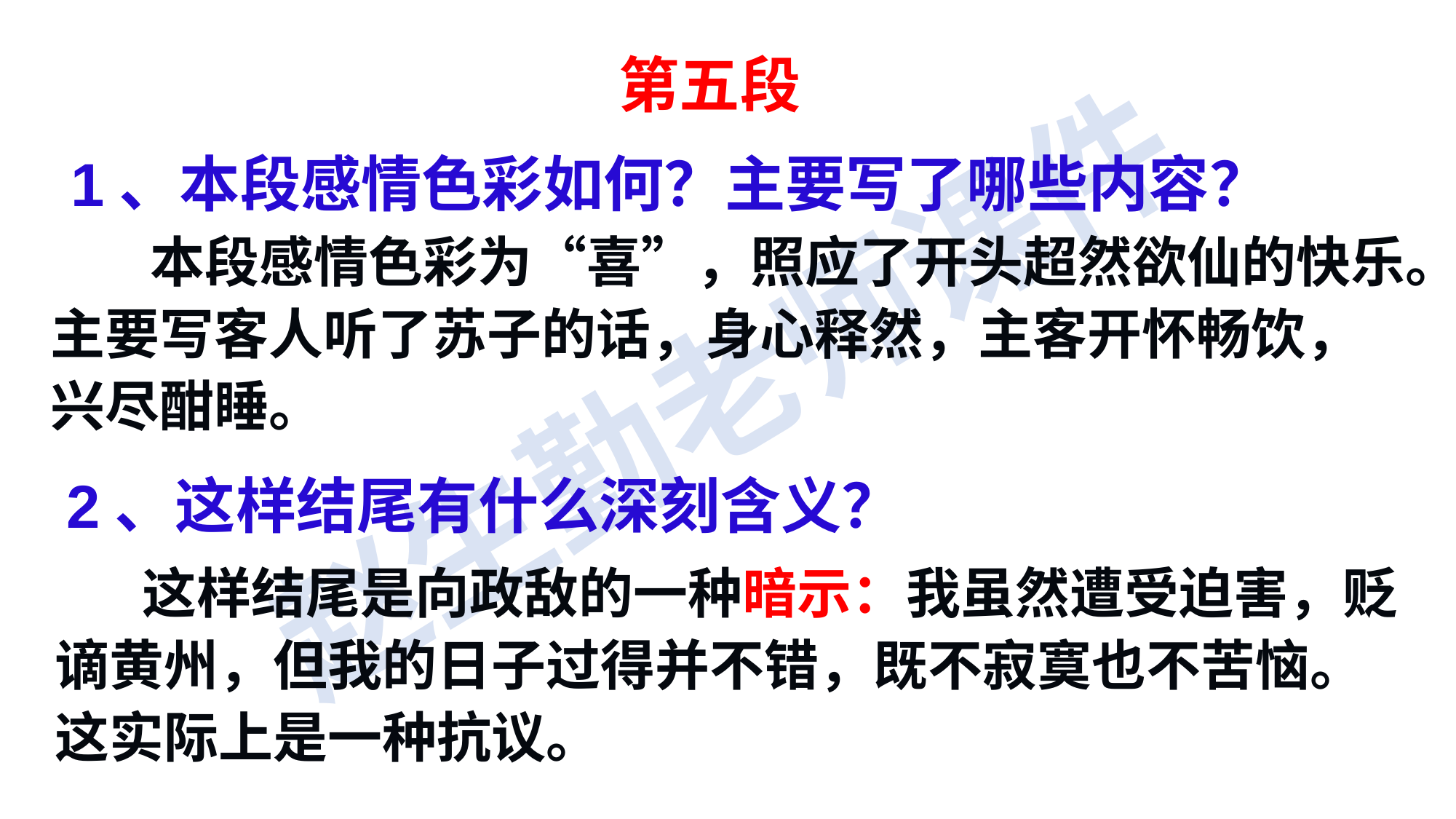

第五段
1、本段感情色彩如何？主要写了哪些内容？
       本段感情色彩为“喜”，照应了开头超然欲仙的快乐。主要写客人听了苏子的话，身心释然，主客开怀畅饮，兴尽酣睡。
2、这样结尾有什么深刻含义？
      这样结尾是向政敌的一种暗示：我虽然遭受迫害，贬谪黄州，但我的日子过得并不错，既不寂寞也不苦恼。这实际上是一种抗议。